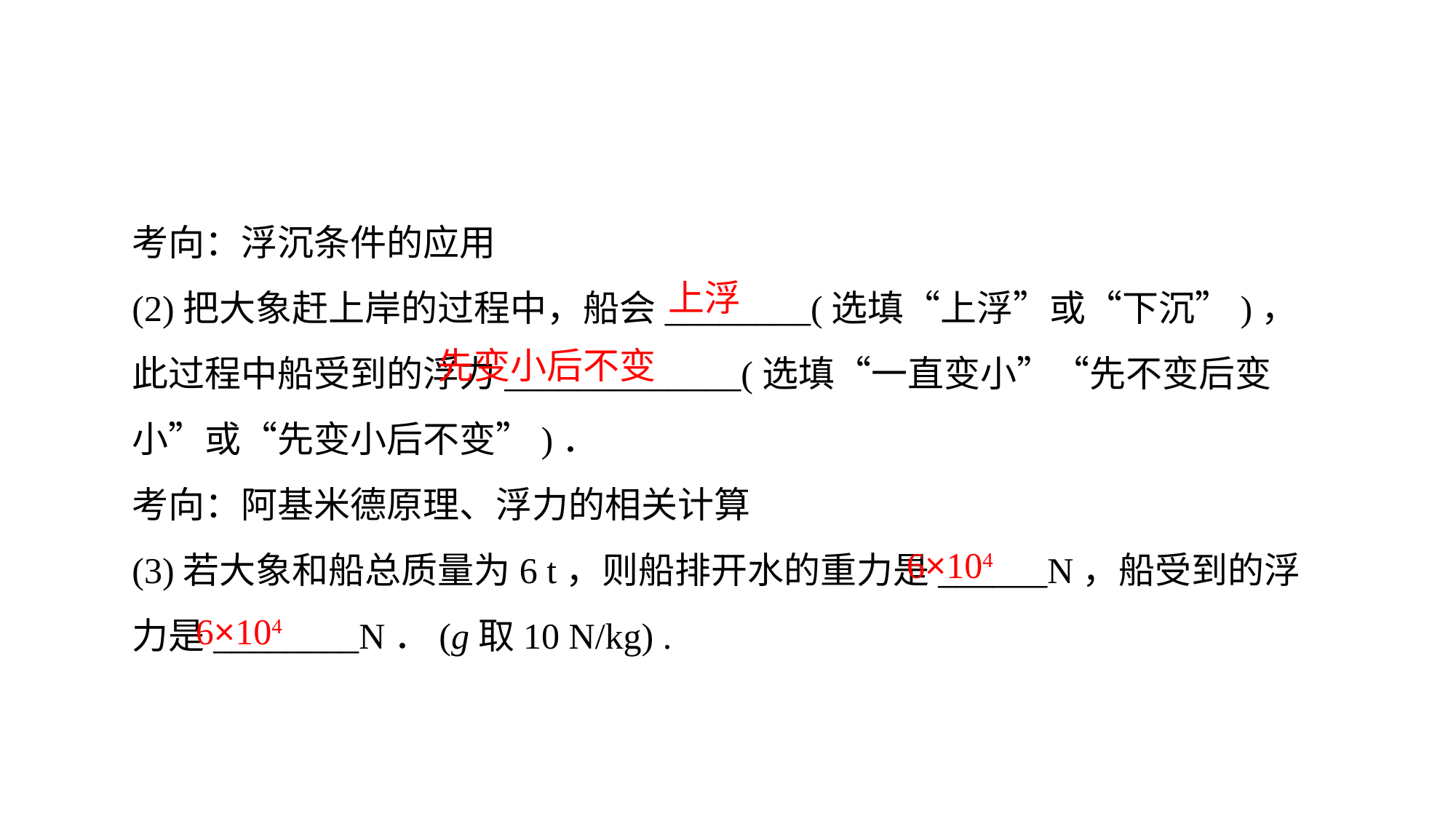

考向：浮沉条件的应用
(2)把大象赶上岸的过程中，船会________(选填“上浮”或“下沉”)，此过程中船受到的浮力_____________(选填“一直变小”“先不变后变小”或“先变小后不变”)．
考向：阿基米德原理、浮力的相关计算
(3)若大象和船总质量为6 t，则船排开水的重力是______N，船受到的浮力是________N．(g取10 N/kg) .
上浮
先变小后不变
6×104
6×104